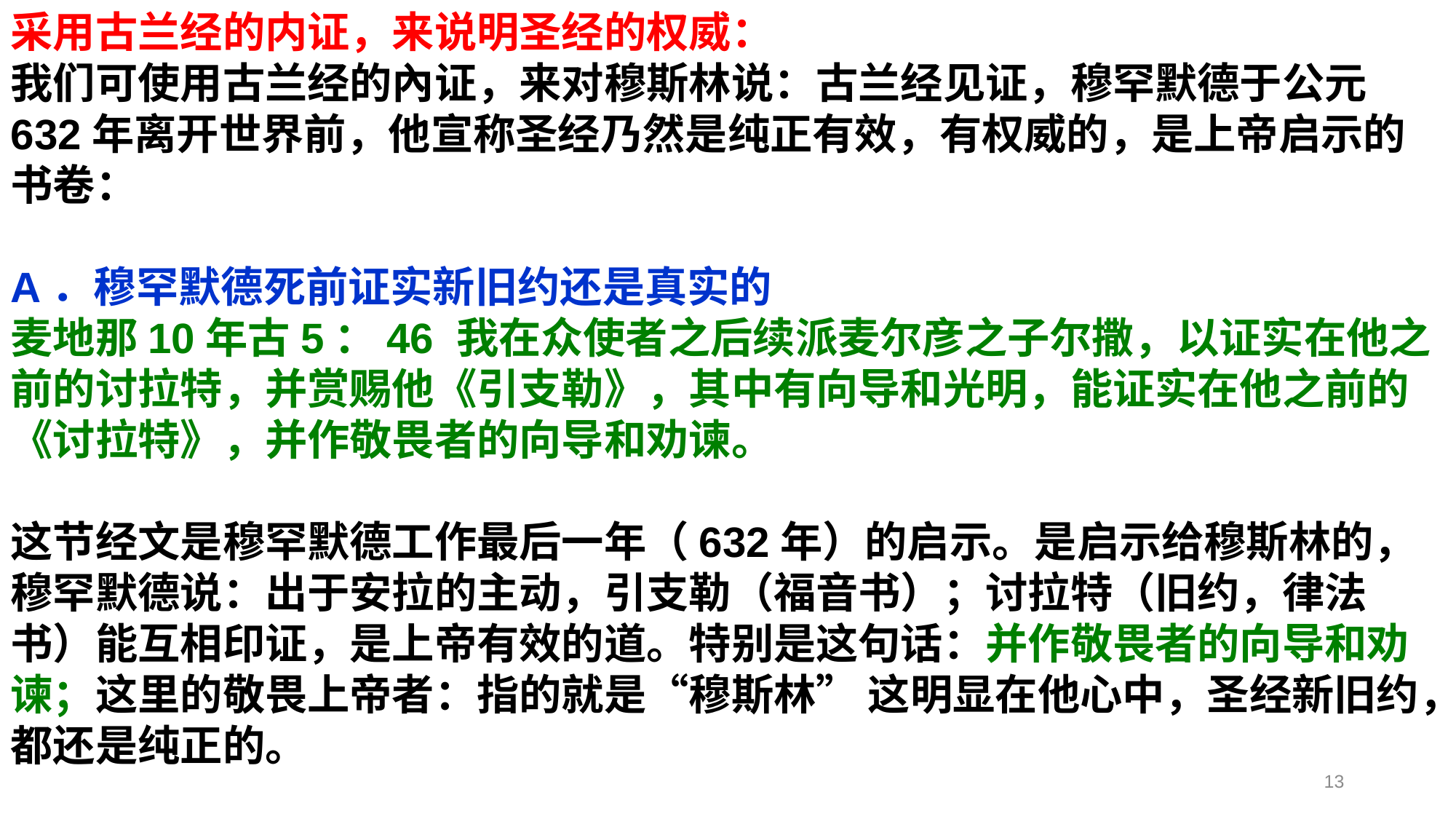

采用古兰经的内证，来说明圣经的权威：
我们可使用古兰经的內证，来对穆斯林说：古兰经见证，穆罕默德于公元632年离开世界前，他宣称圣经乃然是纯正有效，有权威的，是上帝启示的书卷：

A．穆罕默德死前证实新旧约还是真实的
麦地那10年古5：46 我在众使者之后续派麦尔彦之子尔撒，以证实在他之前的讨拉特，并赏赐他《引支勒》，其中有向导和光明，能证实在他之前的《讨拉特》，并作敬畏者的向导和劝谏。

这节经文是穆罕默德工作最后一年（632年）的启示。是启示给穆斯林的，穆罕默德说：出于安拉的主动，引支勒（福音书）；讨拉特（旧约，律法书）能互相印证，是上帝有效的道。特别是这句话：并作敬畏者的向导和劝谏；这里的敬畏上帝者：指的就是“穆斯林” 这明显在他心中，圣经新旧约，都还是纯正的。

13